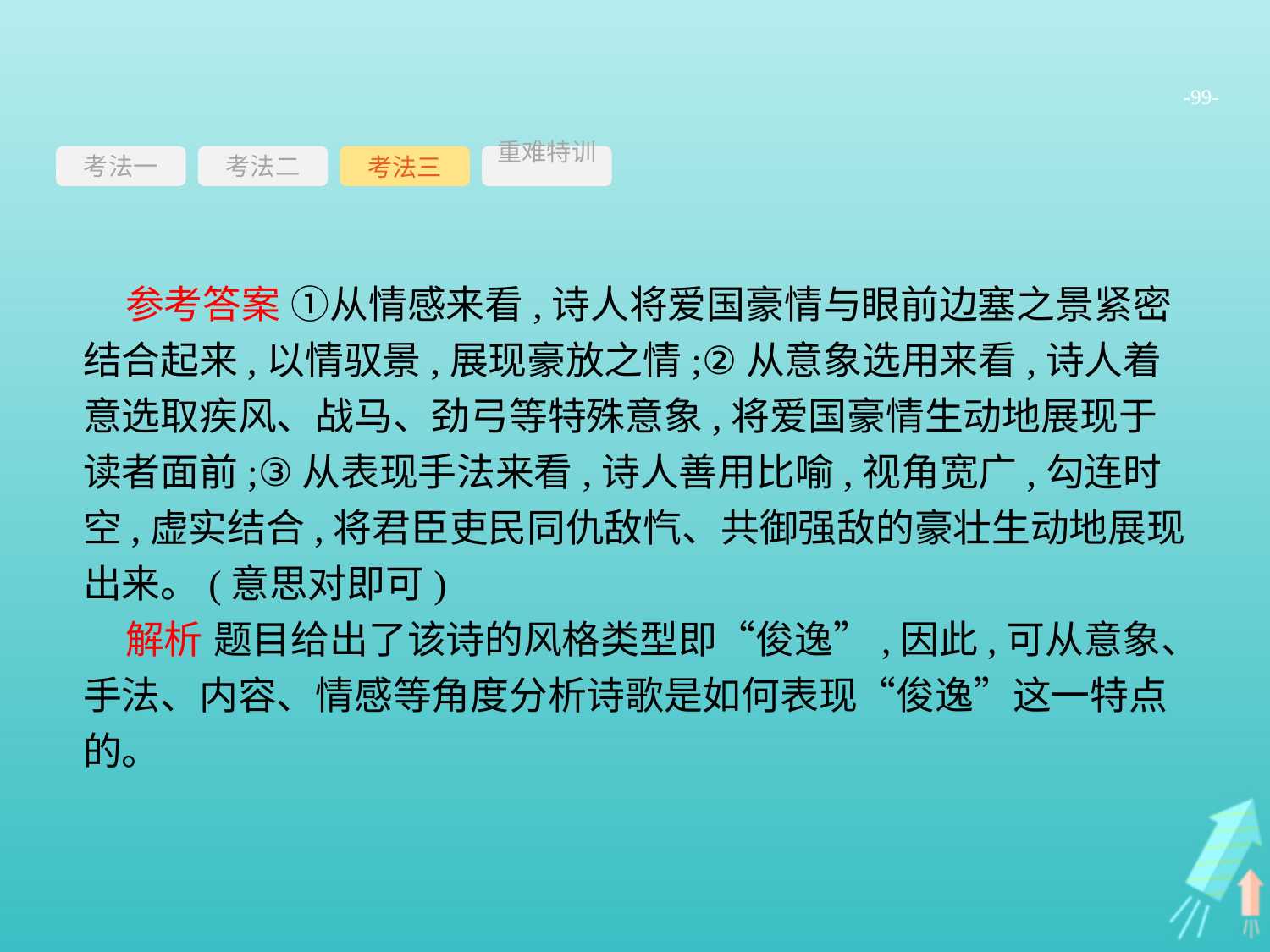

-99-
考法一
考法三
重难特训
考法二
参考答案 ①从情感来看,诗人将爱国豪情与眼前边塞之景紧密结合起来,以情驭景,展现豪放之情;②从意象选用来看,诗人着意选取疾风、战马、劲弓等特殊意象,将爱国豪情生动地展现于读者面前;③从表现手法来看,诗人善用比喻,视角宽广,勾连时空,虚实结合,将君臣吏民同仇敌忾、共御强敌的豪壮生动地展现出来。(意思对即可)
解析 题目给出了该诗的风格类型即“俊逸”,因此,可从意象、手法、内容、情感等角度分析诗歌是如何表现“俊逸”这一特点的。